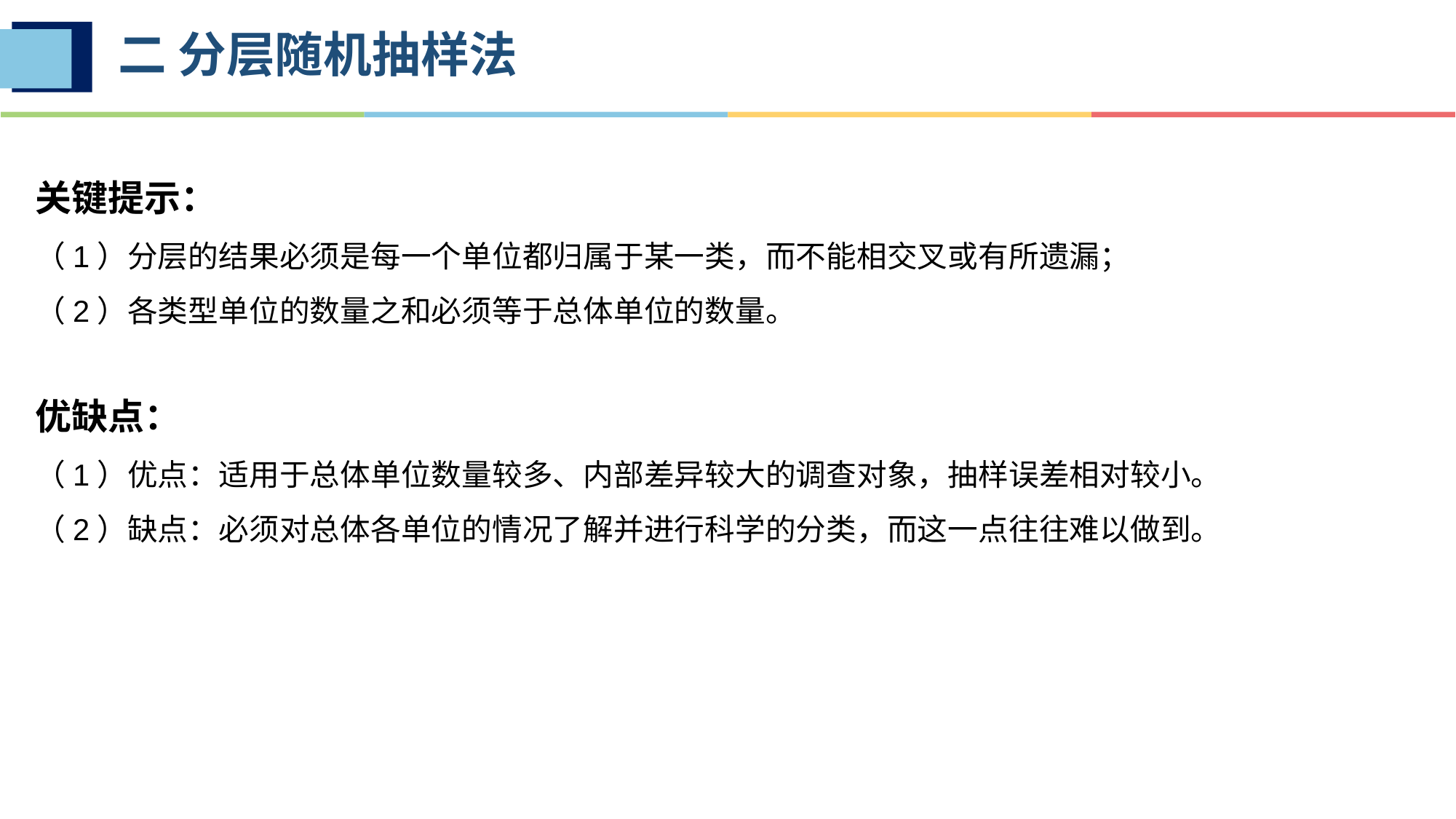

# 二 分层随机抽样法

关键提示：
（1）分层的结果必须是每一个单位都归属于某一类，而不能相交叉或有所遗漏；
（2）各类型单位的数量之和必须等于总体单位的数量。

优缺点：
（1）优点：适用于总体单位数量较多、内部差异较大的调查对象，抽样误差相对较小。
（2）缺点：必须对总体各单位的情况了解并进行科学的分类，而这一点往往难以做到。